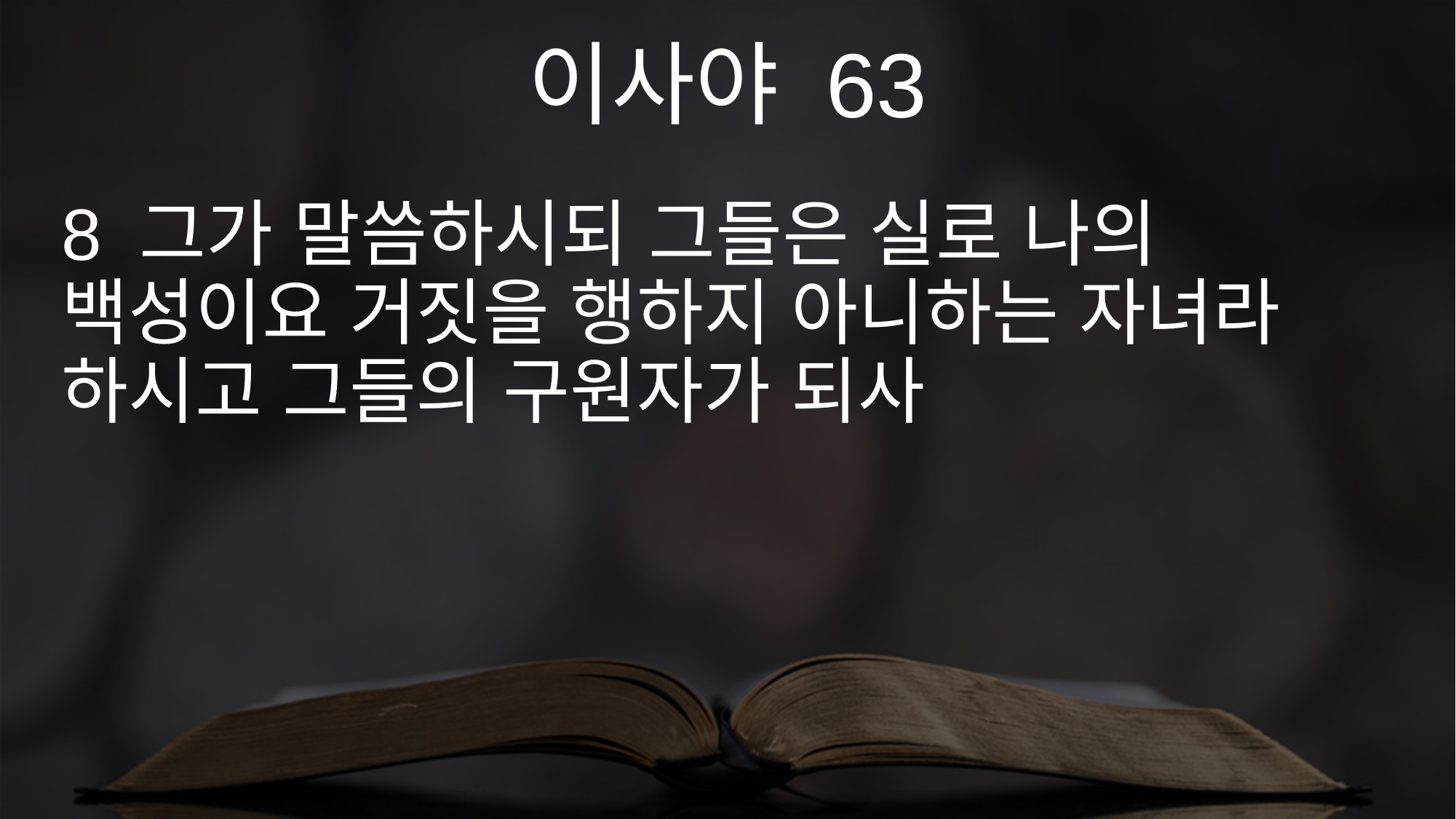

이사야 63
8 그가 말씀하시되 그들은 실로 나의 백성이요 거짓을 행하지 아니하는 자녀라 하시고 그들의 구원자가 되사